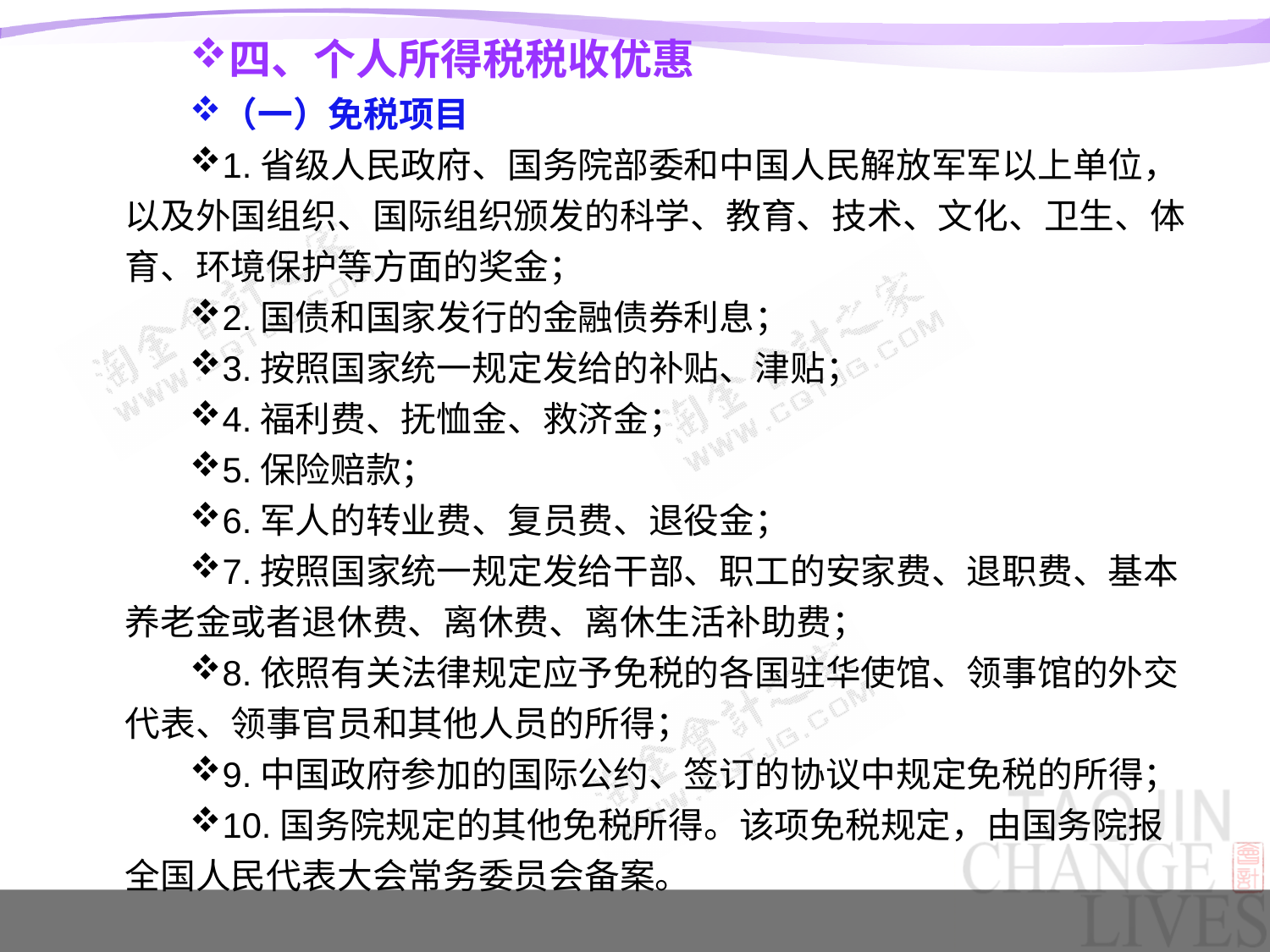

四、个人所得税税收优惠
（一）免税项目
1.省级人民政府、国务院部委和中国人民解放军军以上单位，以及外国组织、国际组织颁发的科学、教育、技术、文化、卫生、体育、环境保护等方面的奖金；
2.国债和国家发行的金融债券利息；
3.按照国家统一规定发给的补贴、津贴；
4.福利费、抚恤金、救济金；
5.保险赔款；
6.军人的转业费、复员费、退役金；
7.按照国家统一规定发给干部、职工的安家费、退职费、基本养老金或者退休费、离休费、离休生活补助费；
8.依照有关法律规定应予免税的各国驻华使馆、领事馆的外交代表、领事官员和其他人员的所得；
9.中国政府参加的国际公约、签订的协议中规定免税的所得；
10.国务院规定的其他免税所得。该项免税规定，由国务院报全国人民代表大会常务委员会备案。

#